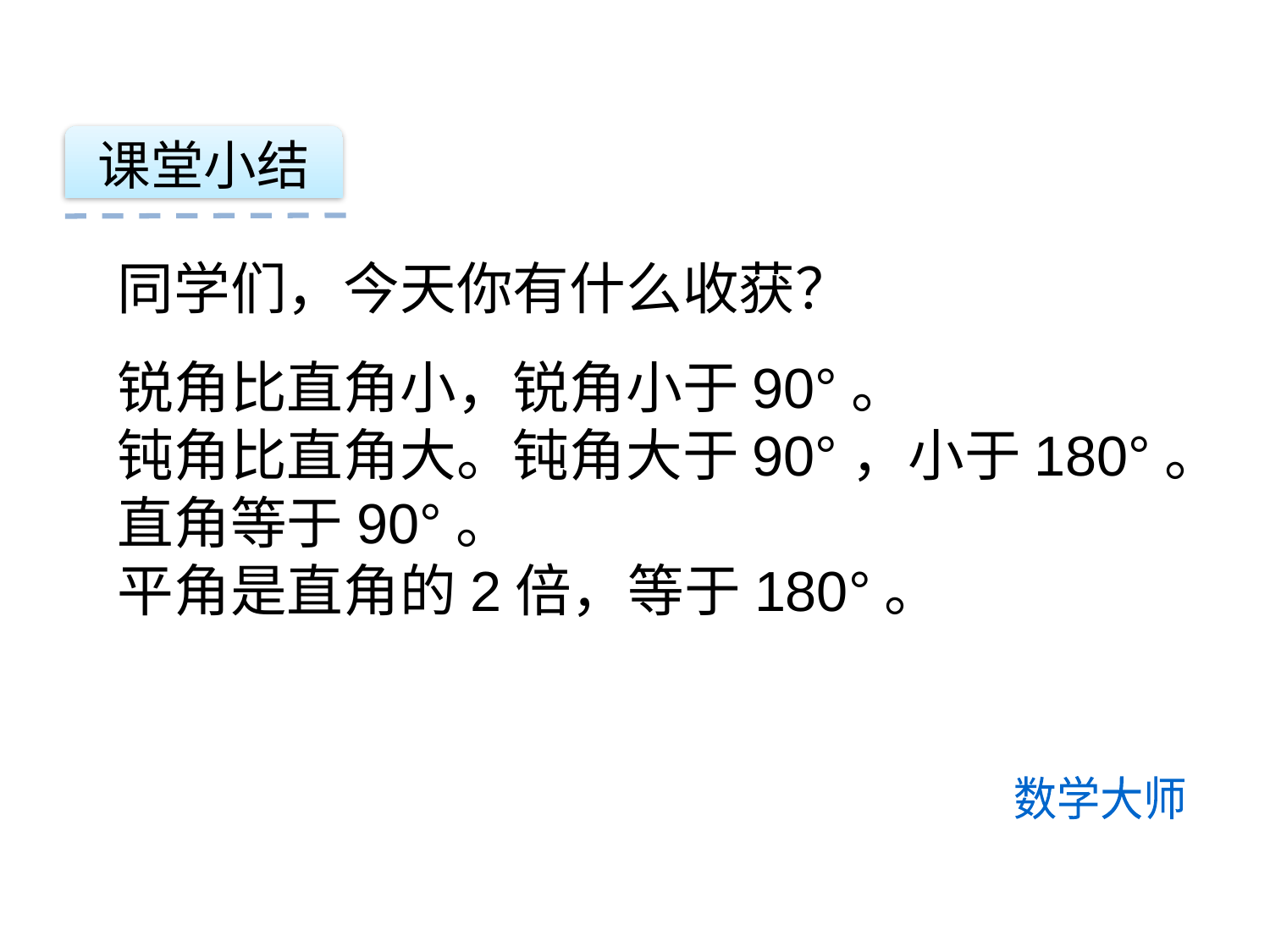

课堂小结
同学们，今天你有什么收获？
锐角比直角小，锐角小于90°。
钝角比直角大。钝角大于90°，小于180°。
直角等于90°。
平角是直角的2倍，等于180°。
数学大师